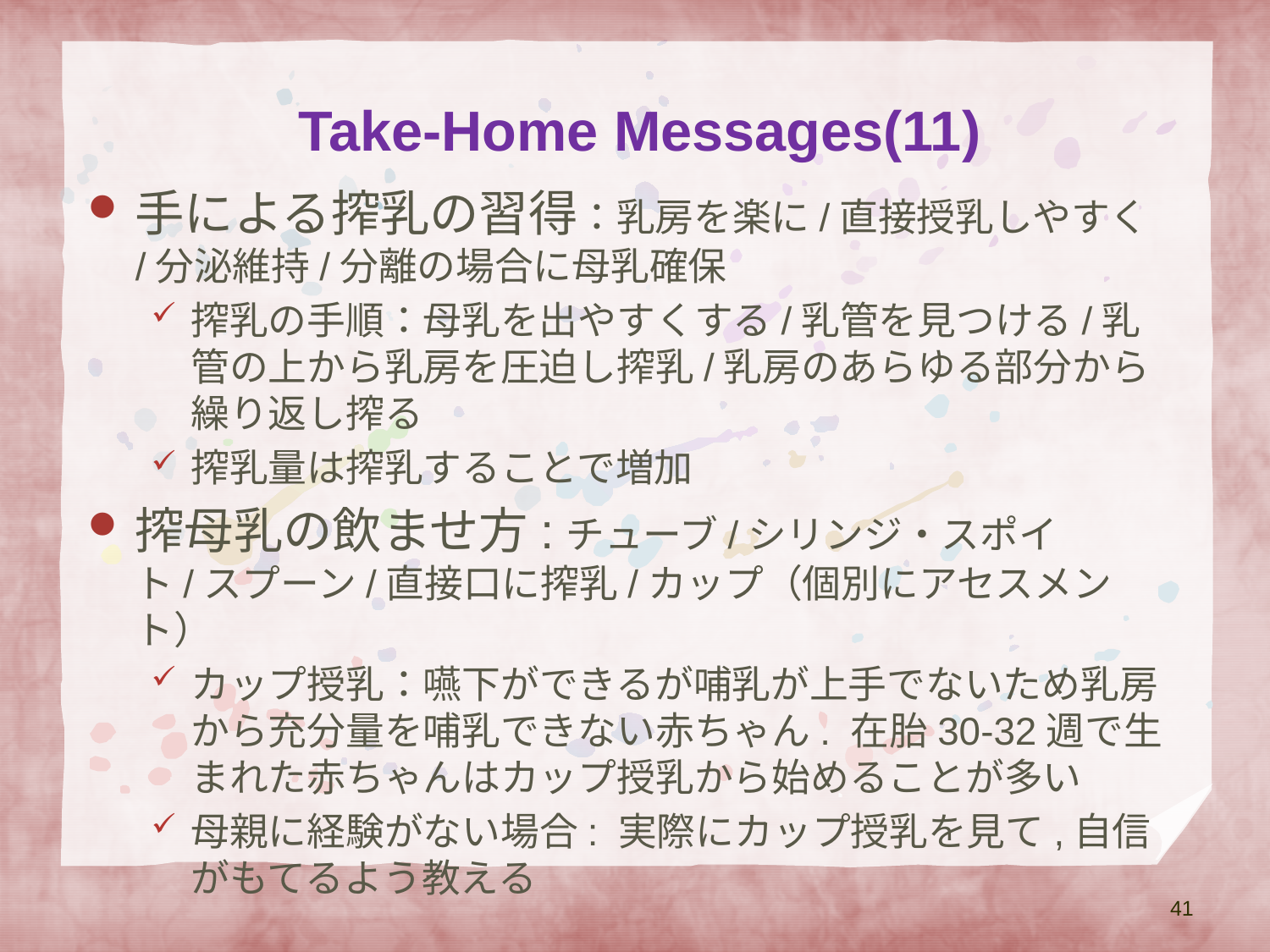

# Take-Home Messages(11)
手による搾乳の習得：乳房を楽に/直接授乳しやすく/分泌維持/分離の場合に母乳確保
搾乳の手順：母乳を出やすくする/乳管を見つける/乳管の上から乳房を圧迫し搾乳/乳房のあらゆる部分から繰り返し搾る
搾乳量は搾乳することで増加
搾母乳の飲ませ方:チューブ/シリンジ・スポイト/スプーン/直接口に搾乳/カップ（個別にアセスメント）
カップ授乳：嚥下ができるが哺乳が上手でないため乳房から充分量を哺乳できない赤ちゃん. 在胎30-32週で生まれた赤ちゃんはカップ授乳から始めることが多い
母親に経験がない場合: 実際にカップ授乳を見て,自信がもてるよう教える
41